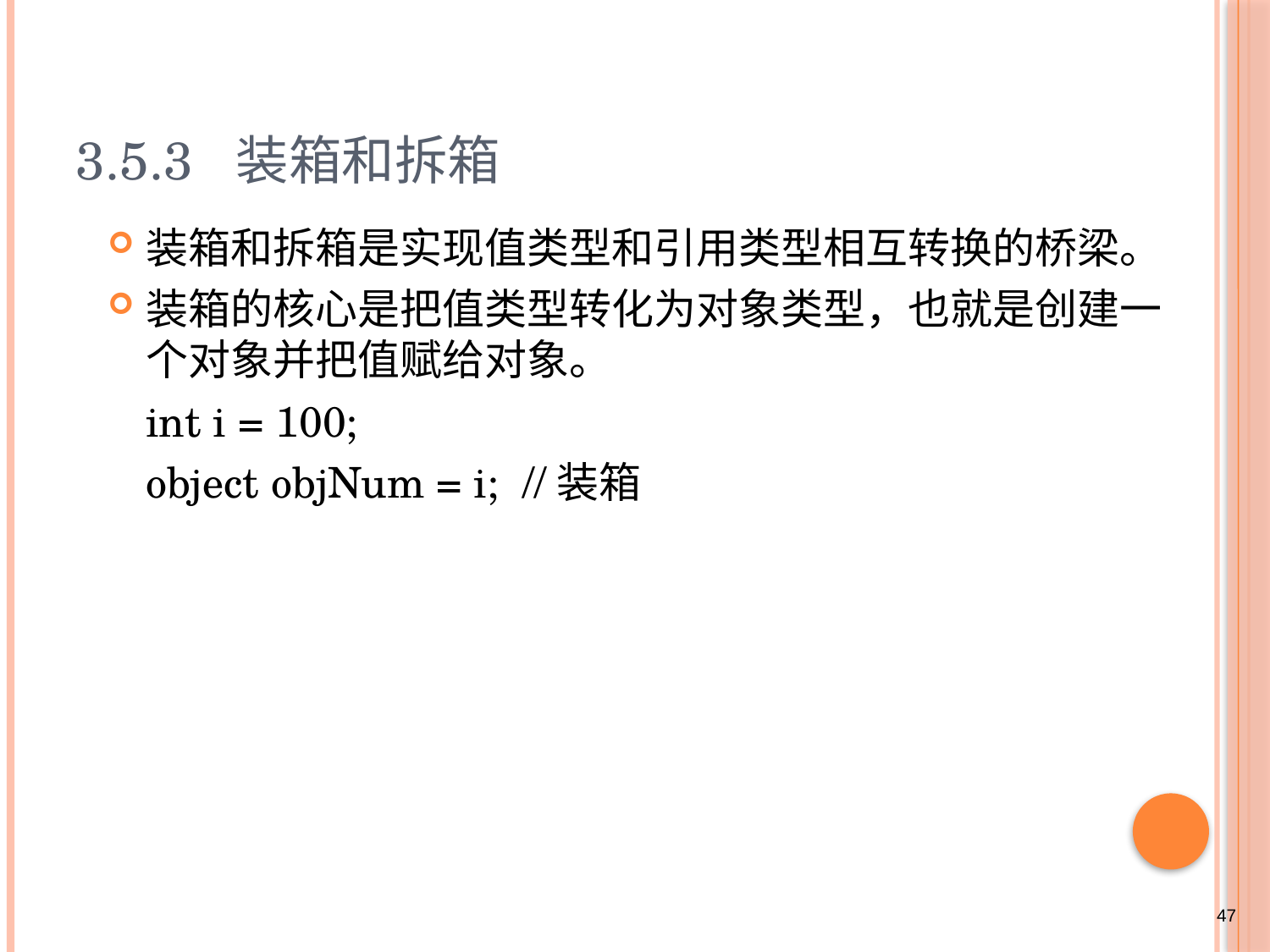

# 3.5.3  装箱和拆箱
装箱和拆箱是实现值类型和引用类型相互转换的桥梁。
装箱的核心是把值类型转化为对象类型，也就是创建一个对象并把值赋给对象。
	int i = 100;
	object objNum = i;  //装箱
47